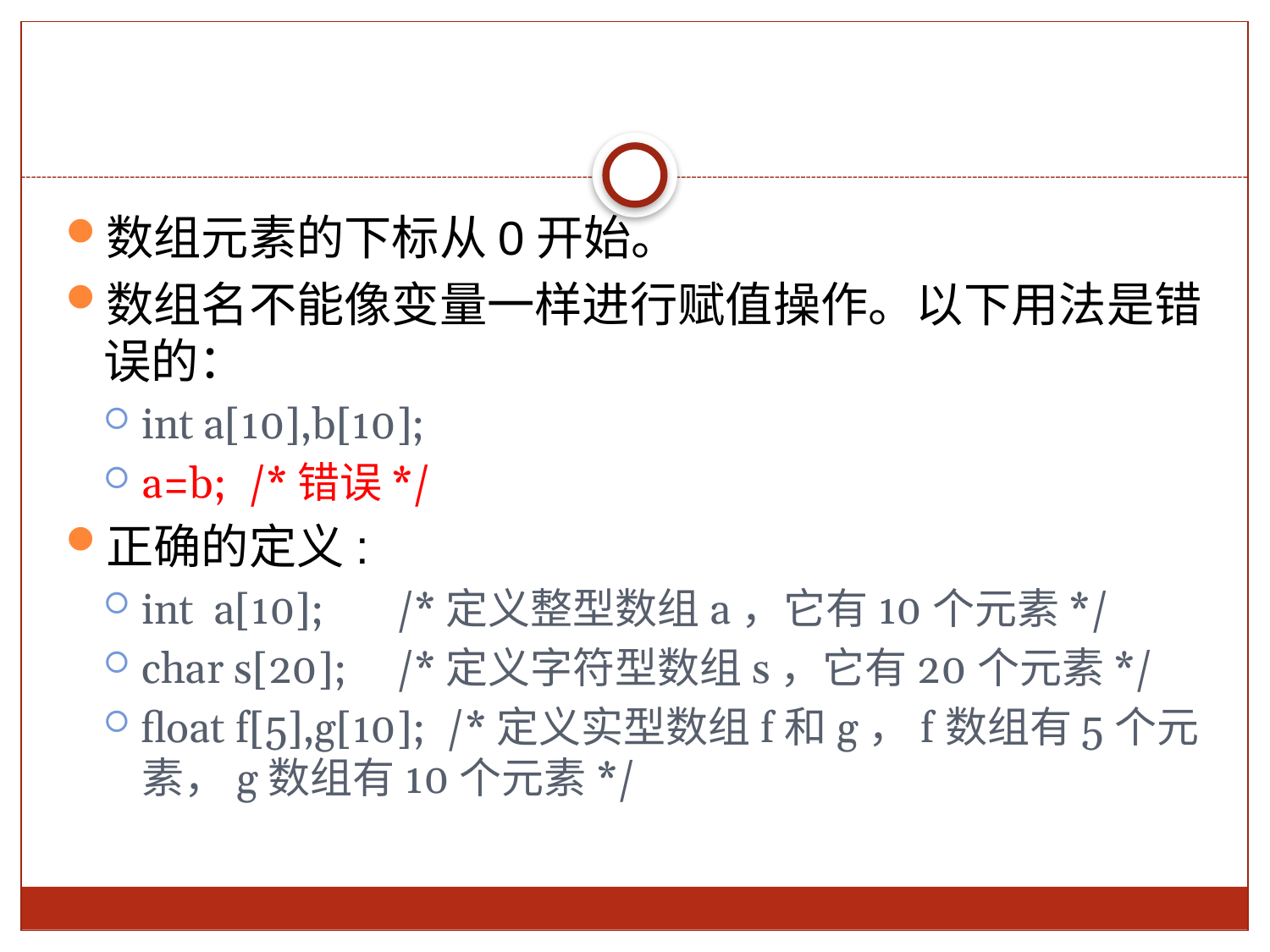

数组元素的下标从0开始。
数组名不能像变量一样进行赋值操作。以下用法是错误的：
int a[10],b[10];
a=b;  /*错误*/
正确的定义:
int  a[10];	/*定义整型数组a，它有10个元素*/
char s[20];	/*定义字符型数组s，它有20个元素*/
float f[5],g[10];  /*定义实型数组f和g，f数组有5个元素，g数组有10个元素*/